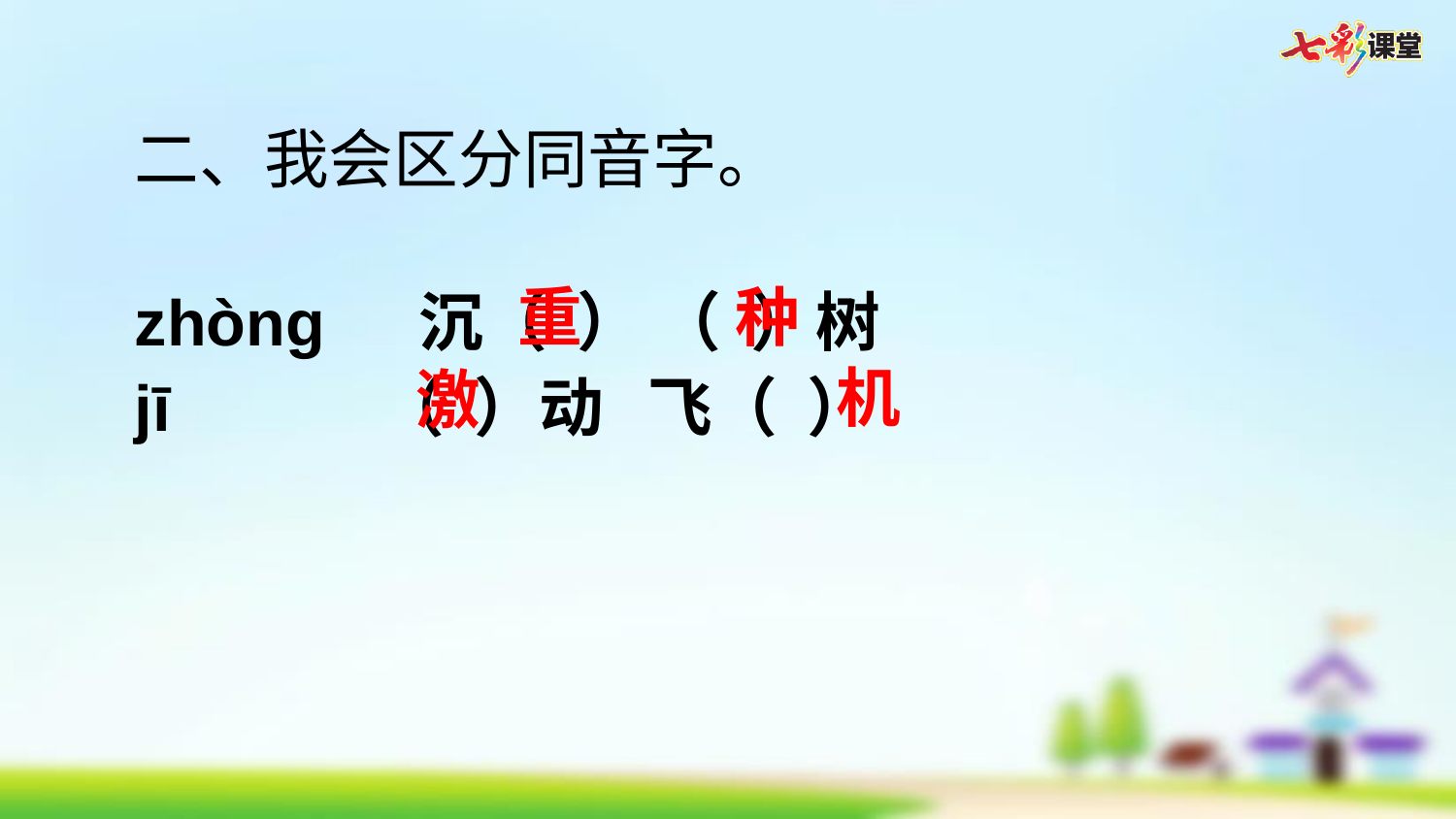

二、我会区分同音字。

zhòng  沉（  ） （  ）树
jī     （  ）动   飞（  ）
重
种
机
激